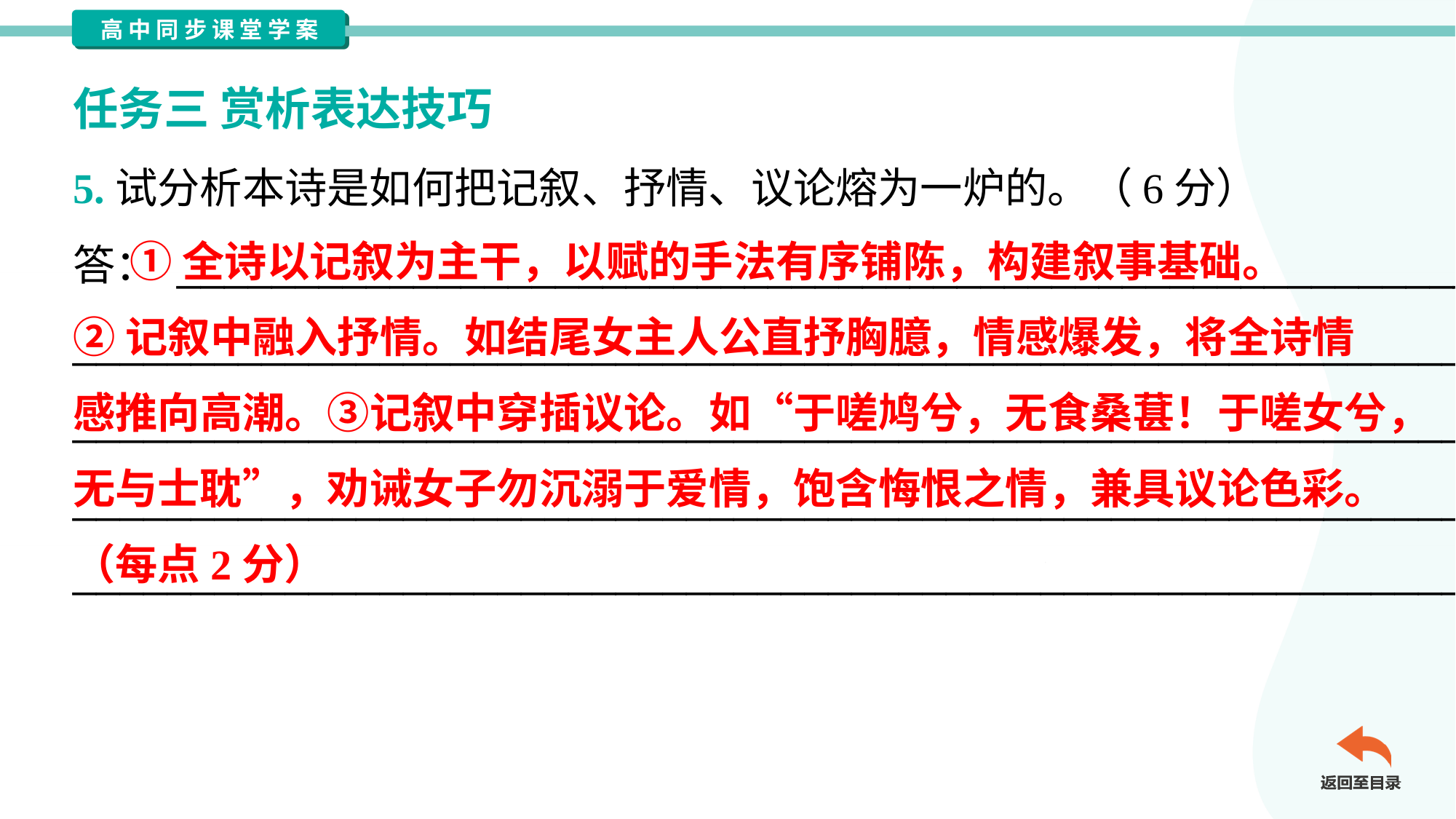

任务三 赏析表达技巧
5.试分析本诗是如何把记叙、抒情、议论熔为一炉的。（6分）
答： ________________________________________________________
_____________________________________________________________
_____________________________________________________________
_____________________________________________________________
_____________________________________________________________
      ①全诗以记叙为主干，以赋的手法有序铺陈，构建叙事基础。
②记叙中融入抒情。如结尾女主人公直抒胸臆，情感爆发，将全诗情
感推向高潮。③记叙中穿插议论。如“于嗟鸠兮，无食桑葚！于嗟女兮，
无与士耽”，劝诫女子勿沉溺于爱情，饱含悔恨之情，兼具议论色彩。
（每点2分）